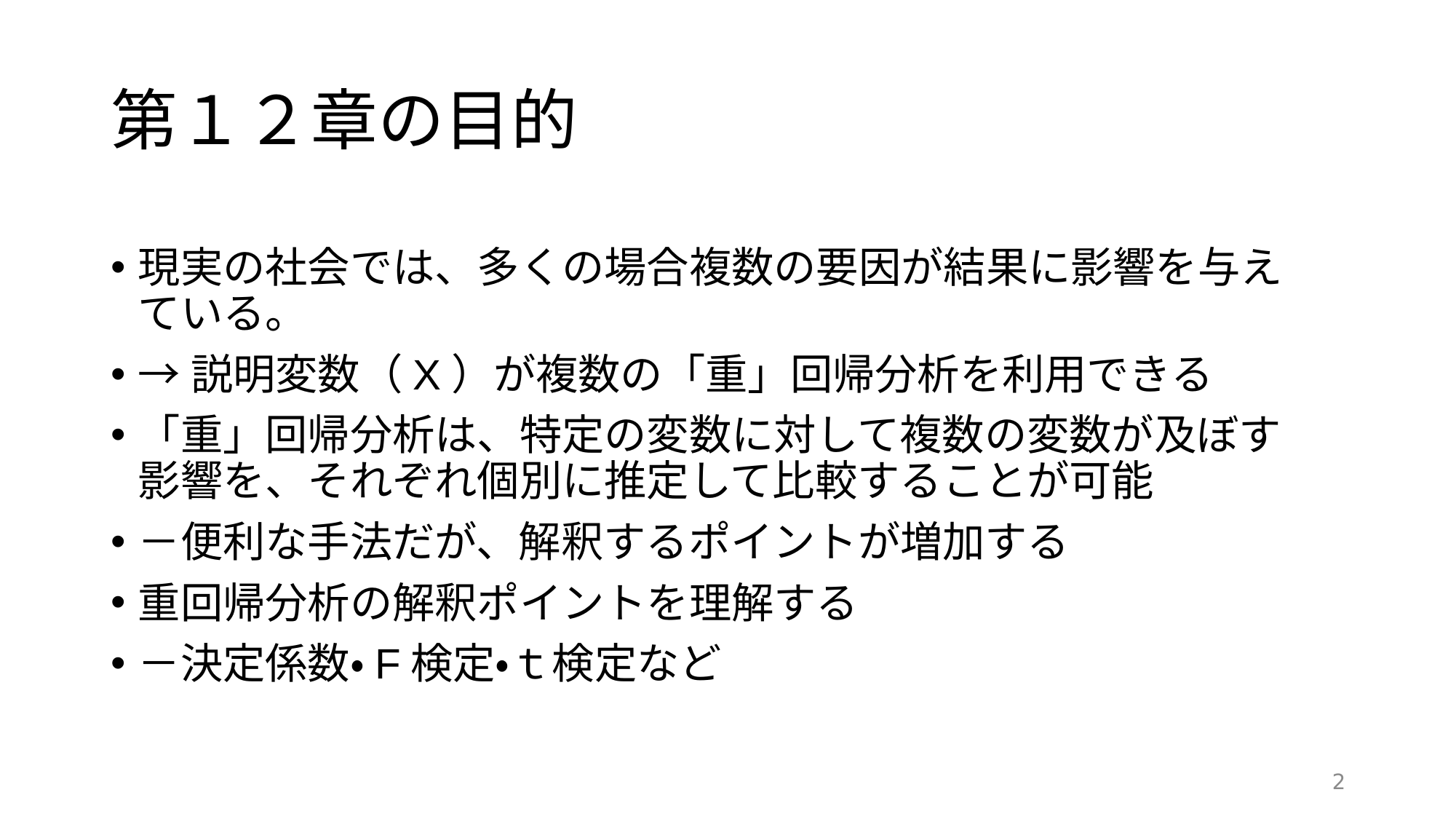

# 第１２章の目的
現実の社会では、多くの場合複数の要因が結果に影響を与えている。
→説明変数（X）が複数の「重」回帰分析を利用できる
「重」回帰分析は、特定の変数に対して複数の変数が及ぼす影響を、それぞれ個別に推定して比較することが可能
－便利な手法だが、解釈するポイントが増加する
重回帰分析の解釈ポイントを理解する
－決定係数・F検定・ｔ検定など
2